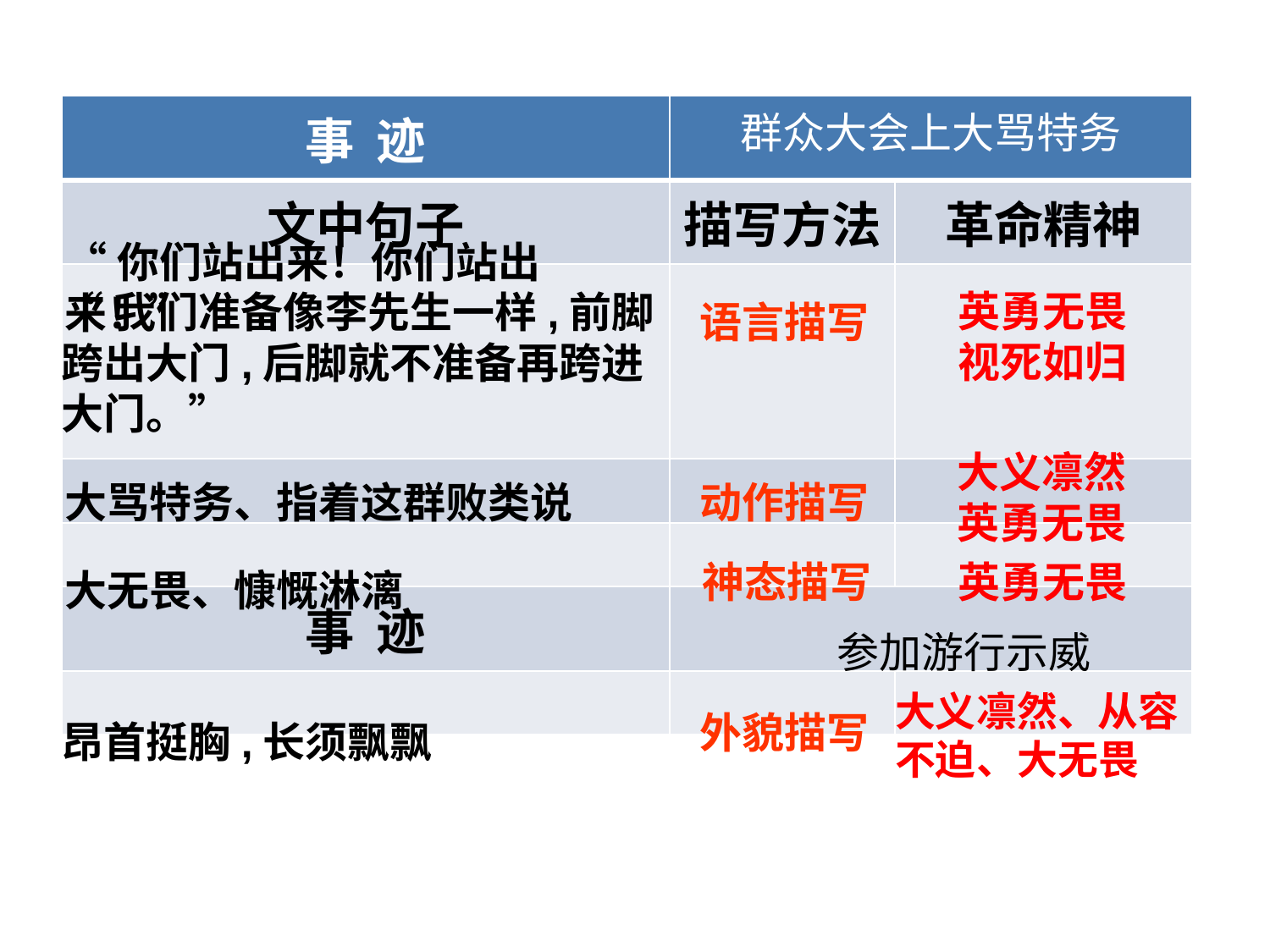

| 事 迹 |  |  |
| --- | --- | --- |
| 文中句子 | 描写方法 | 革命精神 |
|  |  |  |
|  |  |  |
|  |  |  |
| 事 迹 |  |  |
|  |  |  |
群众大会上大骂特务
“你们站出来！你们站出来！”
英勇无畏
视死如归
“我们准备像李先生一样,前脚跨出大门,后脚就不准备再跨进大门。”
语言描写
大义凛然
英勇无畏
大骂特务、指着这群败类说
动作描写
神态描写
英勇无畏
大无畏、慷慨淋漓
参加游行示威
大义凛然、从容不迫、大无畏
外貌描写
昂首挺胸,长须飘飘